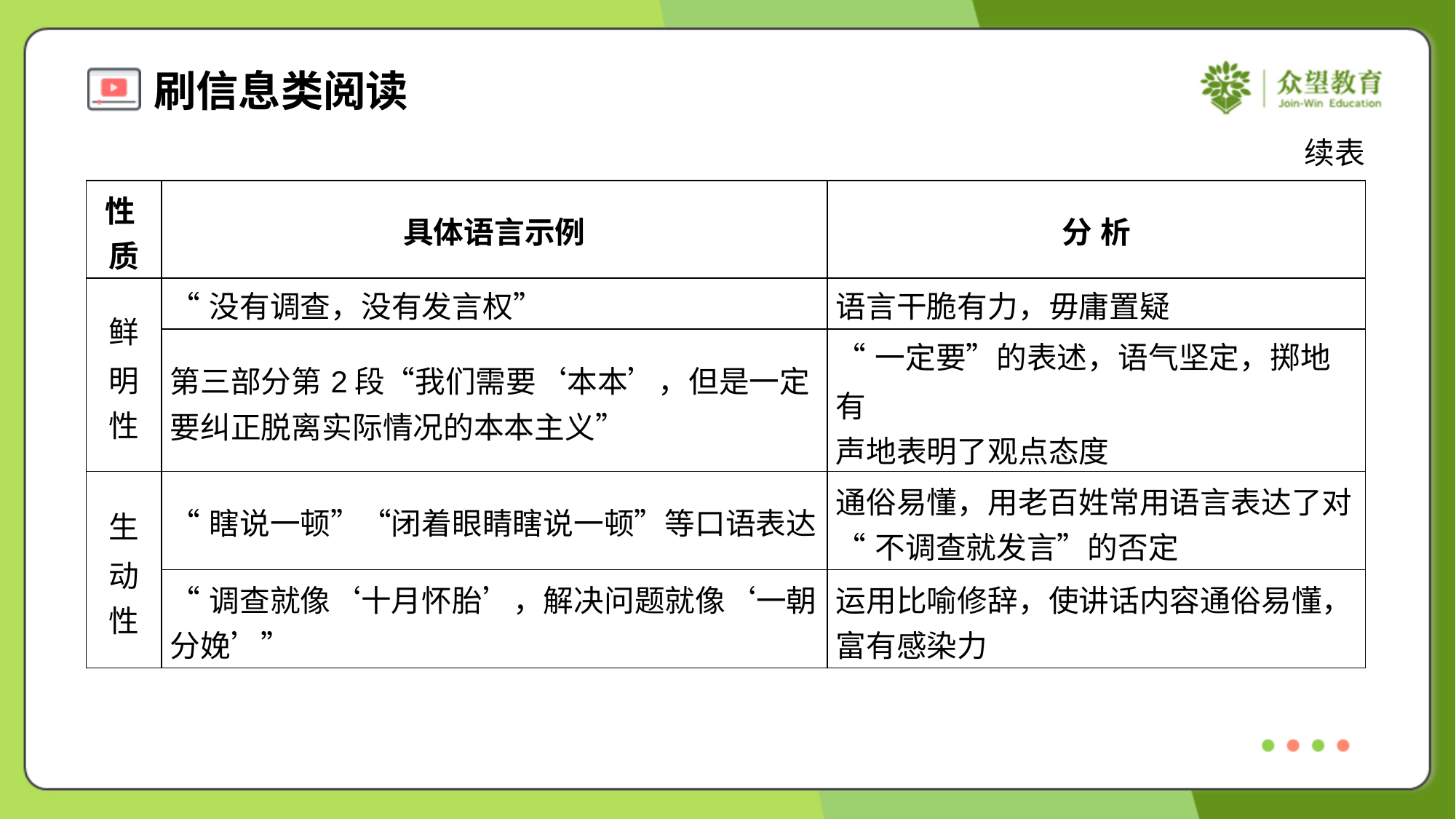

续表
| 性 质 | 具体语言示例 | 分 析 |
| --- | --- | --- |
| 鲜 明 性 | “没有调查，没有发言权” | 语言干脆有力，毋庸置疑 |
|  | 第三部分第2段“我们需要‘本本’，但是一定 要纠正脱离实际情况的本本主义” | “一定要”的表述，语气坚定，掷地有 声地表明了观点态度 |
| 生 动 性 | “瞎说一顿”“闭着眼睛瞎说一顿”等口语表达 | 通俗易懂，用老百姓常用语言表达了对 “不调查就发言”的否定 |
|  | “调查就像‘十月怀胎’，解决问题就像‘一朝 分娩’” | 运用比喻修辞，使讲话内容通俗易懂， 富有感染力 |